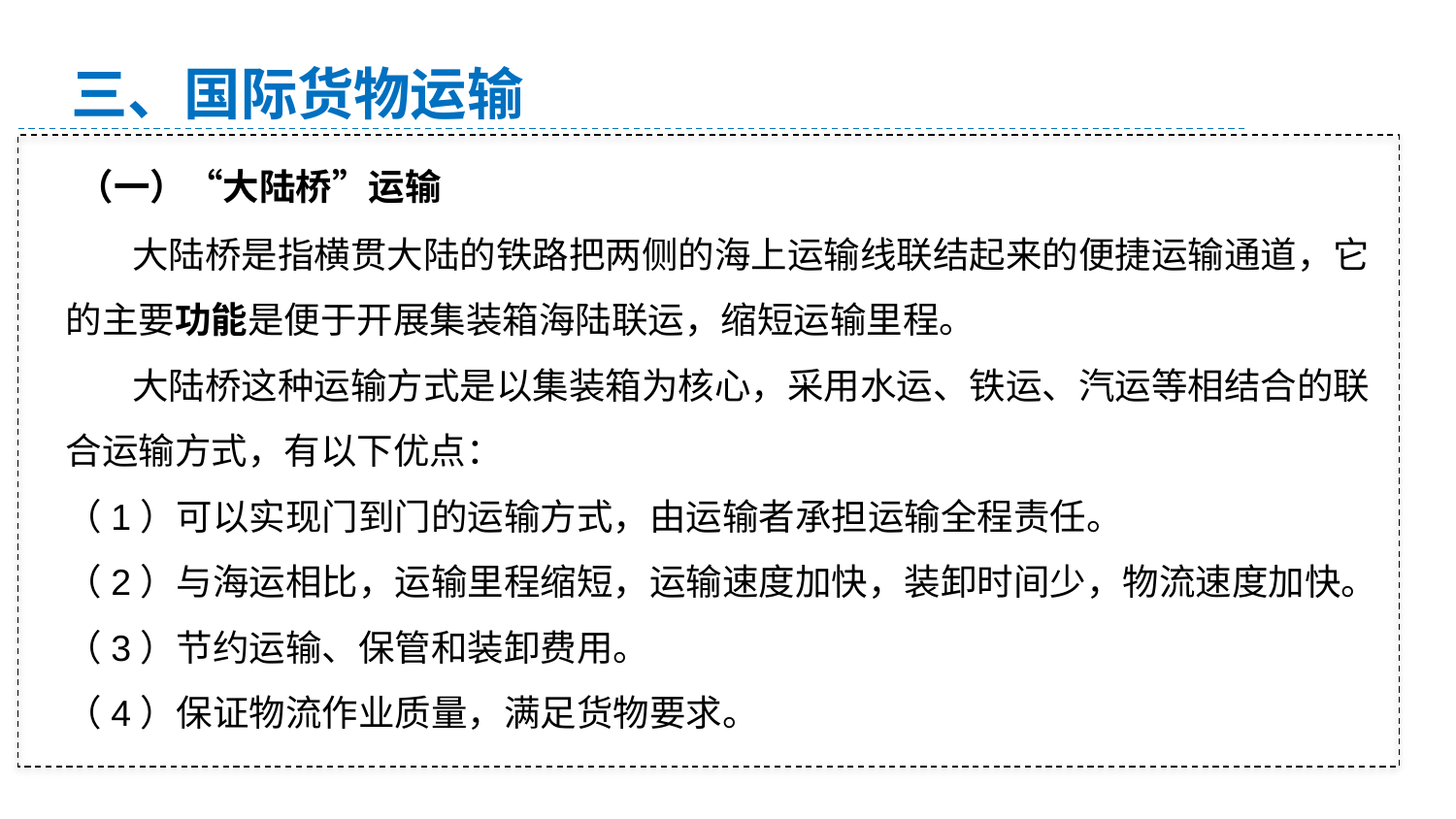

三、国际货物运输

（一）“大陆桥”运输
       大陆桥是指横贯大陆的铁路把两侧的海上运输线联结起来的便捷运输通道，它的主要功能是便于开展集装箱海陆联运，缩短运输里程。
       大陆桥这种运输方式是以集装箱为核心，采用水运、铁运、汽运等相结合的联合运输方式，有以下优点：
（1）可以实现门到门的运输方式，由运输者承担运输全程责任。
（2）与海运相比，运输里程缩短，运输速度加快，装卸时间少，物流速度加快。
（3）节约运输、保管和装卸费用。
（4）保证物流作业质量，满足货物要求。